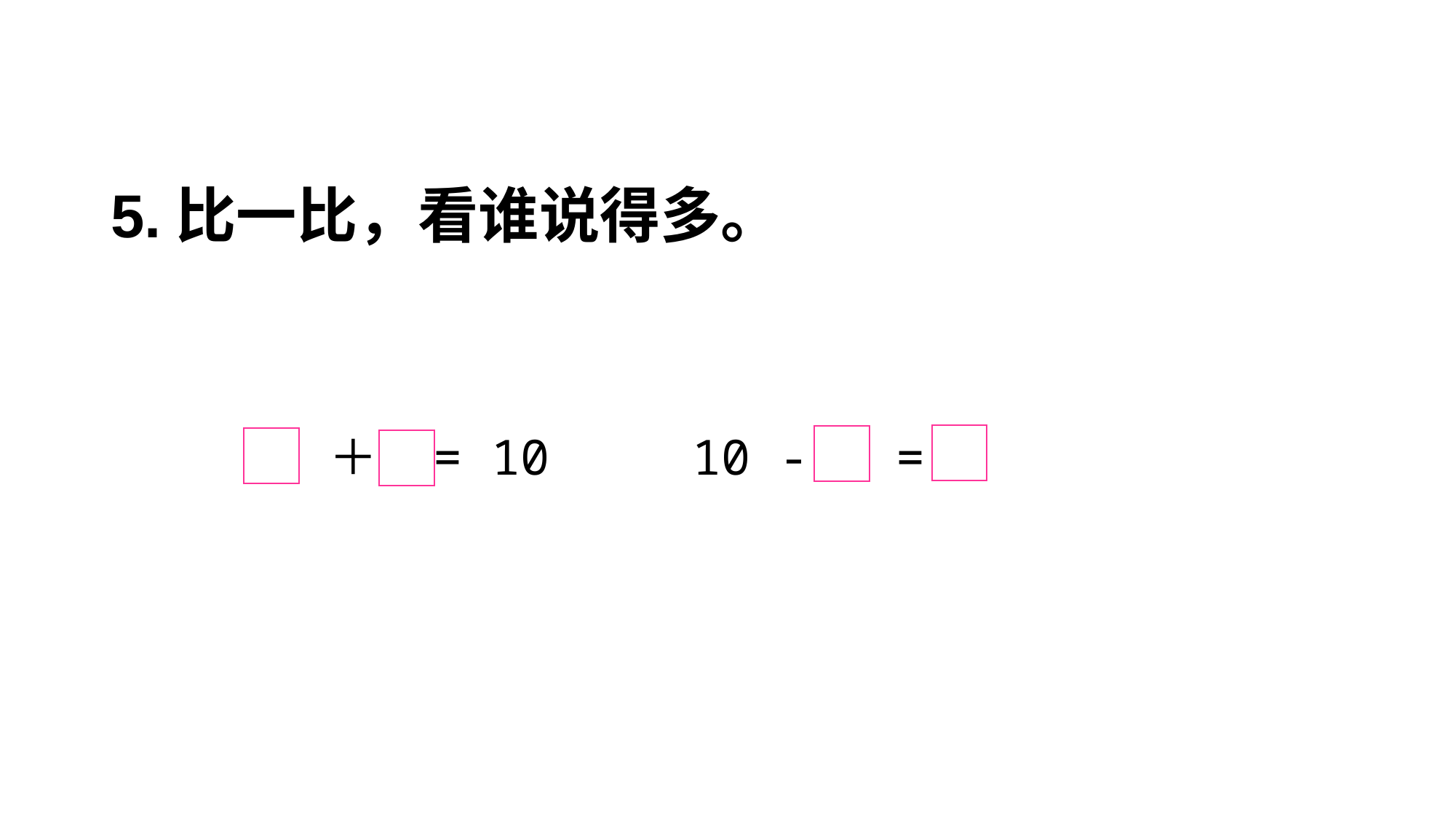

5.比一比，看谁说得多。
 ＋    = 10
10 -   =